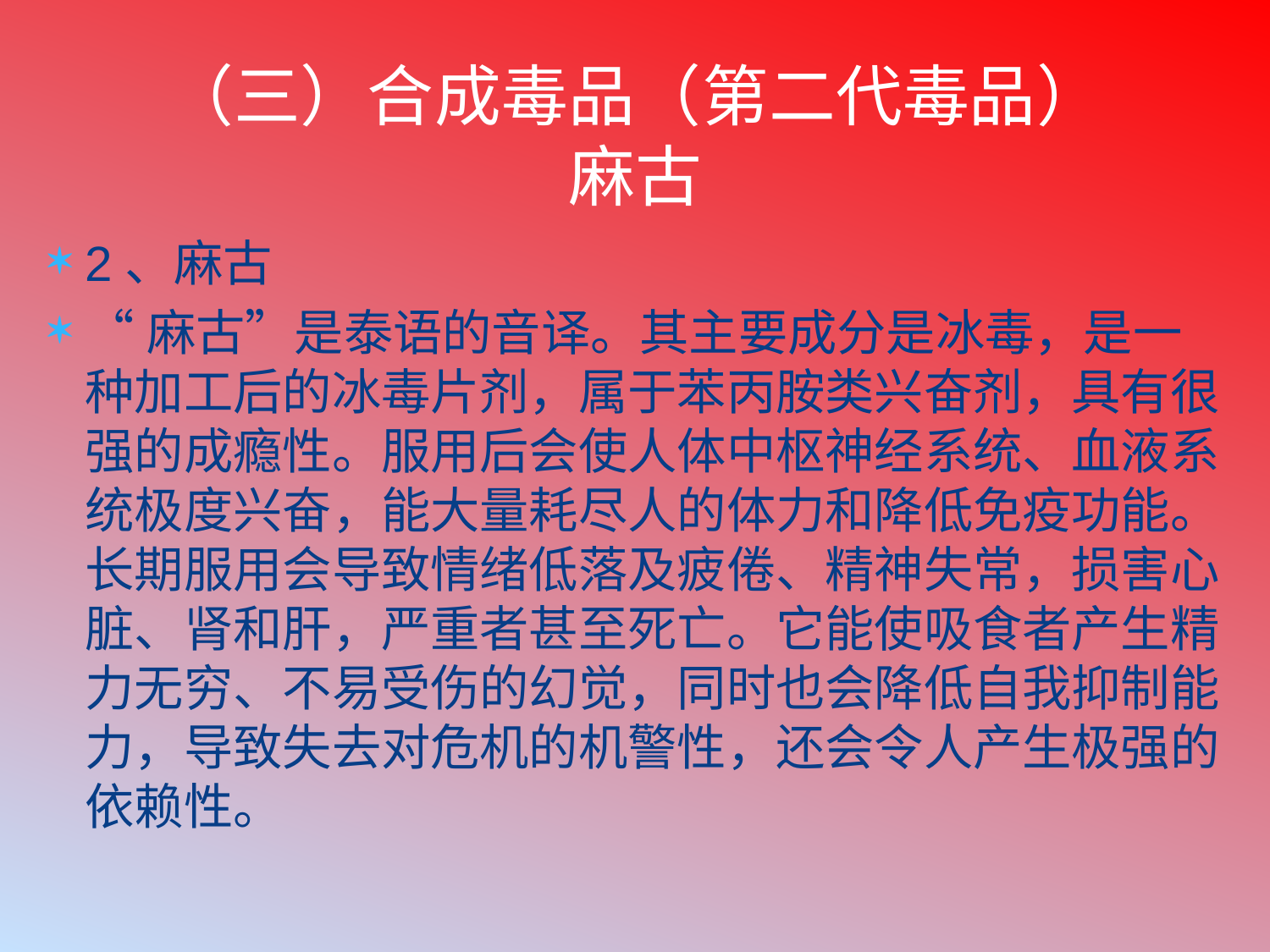

# （三）合成毒品（第二代毒品） 麻古
2、麻古
“麻古”是泰语的音译。其主要成分是冰毒，是一种加工后的冰毒片剂，属于苯丙胺类兴奋剂，具有很强的成瘾性。服用后会使人体中枢神经系统、血液系统极度兴奋，能大量耗尽人的体力和降低免疫功能。长期服用会导致情绪低落及疲倦、精神失常，损害心脏、肾和肝，严重者甚至死亡。它能使吸食者产生精力无穷、不易受伤的幻觉，同时也会降低自我抑制能力，导致失去对危机的机警性，还会令人产生极强的依赖性。